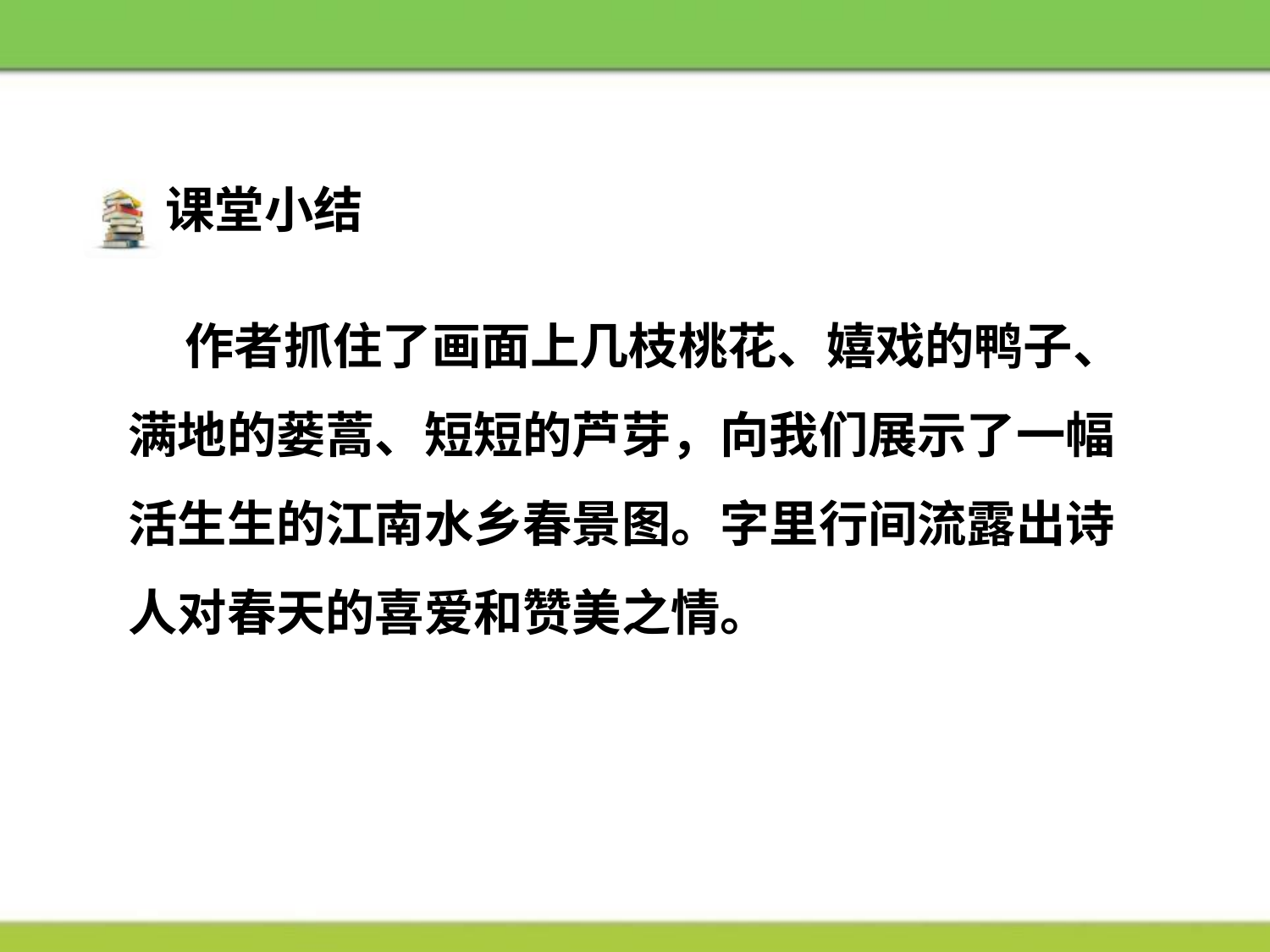

课堂小结

    作者抓住了画面上几枝桃花、嬉戏的鸭子、满地的蒌蒿、短短的芦芽，向我们展示了一幅活生生的江南水乡春景图。字里行间流露出诗人对春天的喜爱和赞美之情。